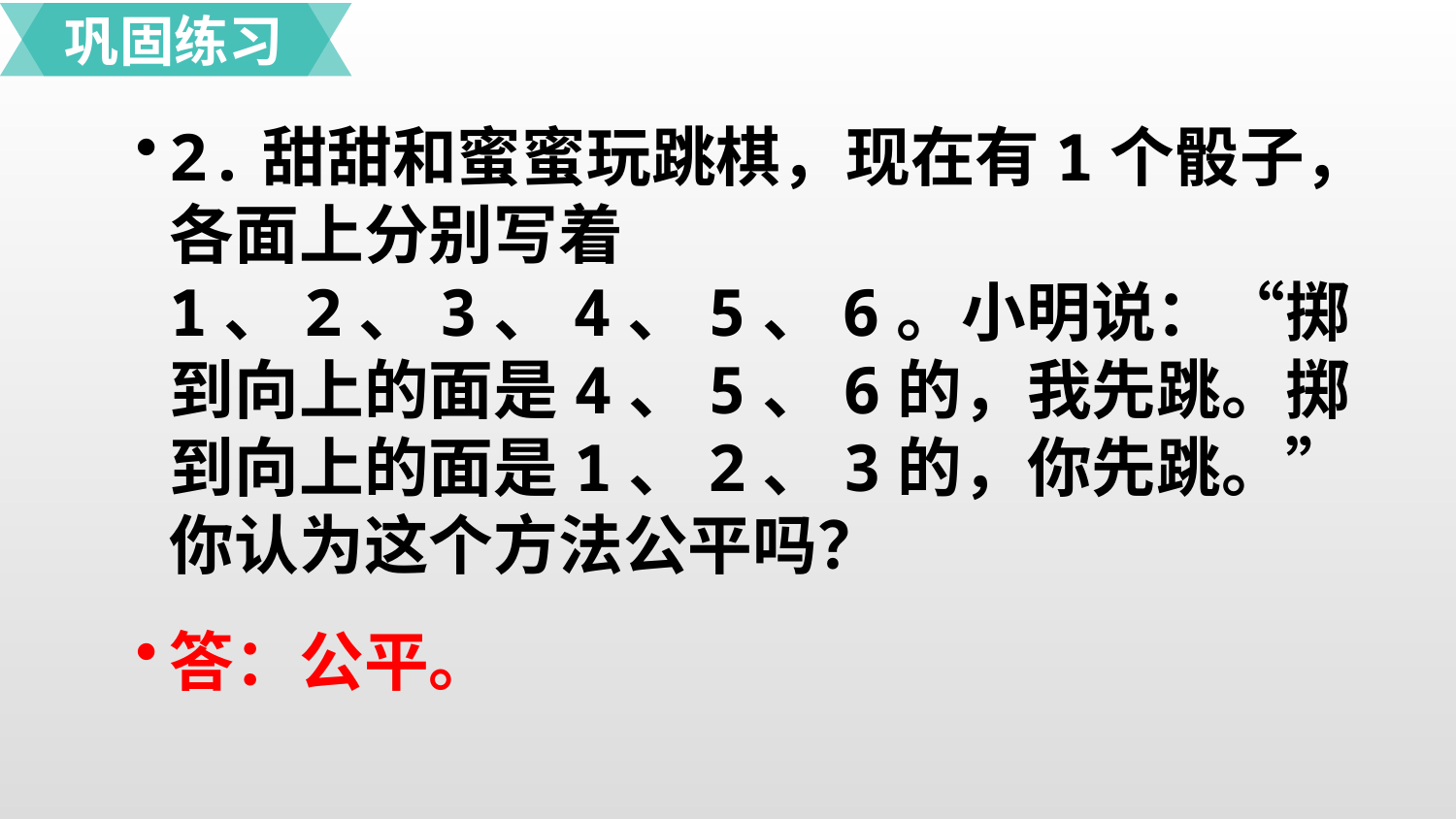

巩固练习

2.甜甜和蜜蜜玩跳棋，现在有1个骰子，各面上分别写着1、2、3、4、5、6。小明说：“掷到向上的面是4、5、6的，我先跳。掷到向上的面是1、2、3的，你先跳。”你认为这个方法公平吗？
答：公平。